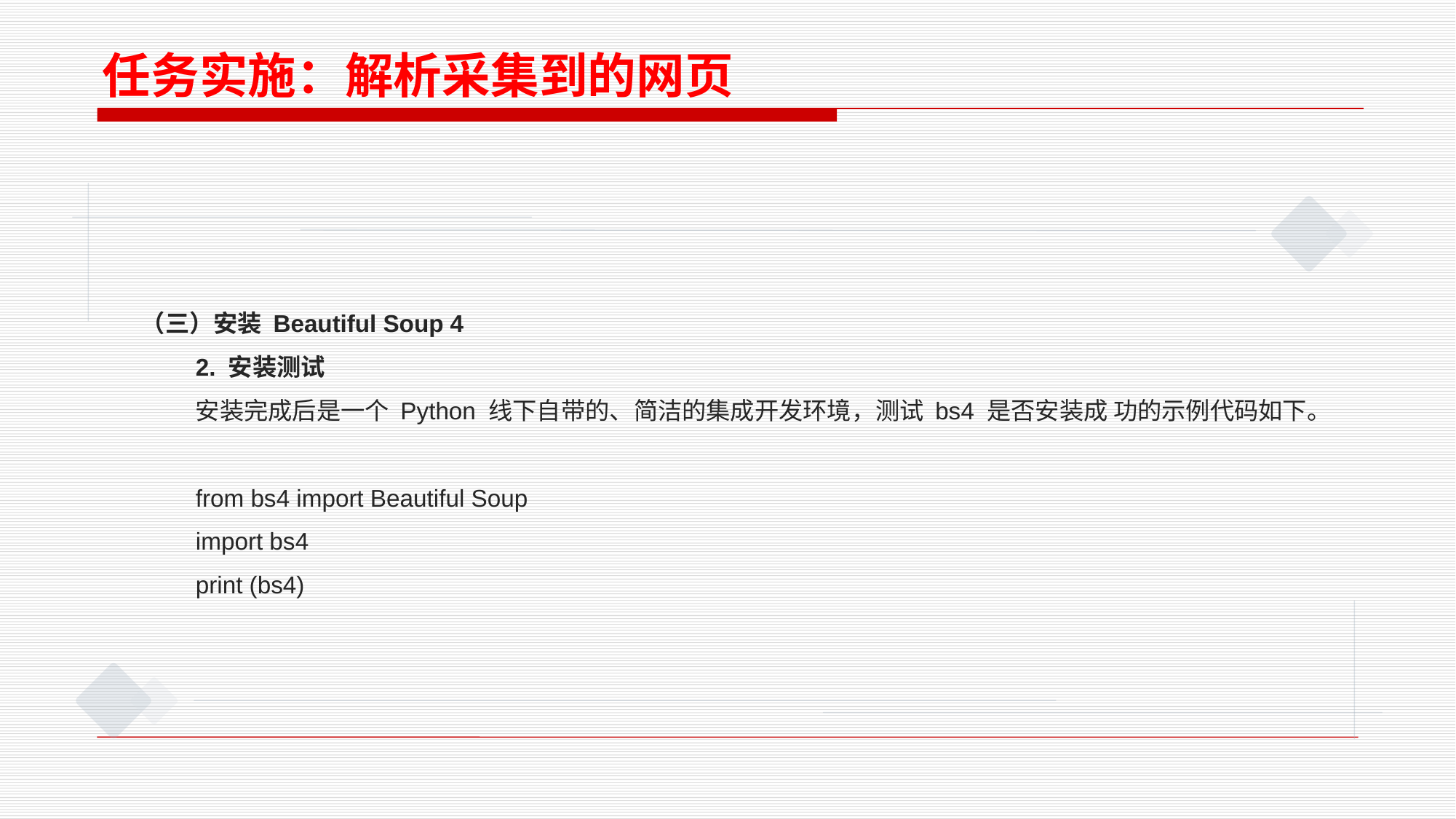

任务实施：解析采集到的网页
（三）安装 Beautiful Soup 4
2. 安装测试
安装完成后是一个 Python 线下自带的、简洁的集成开发环境，测试 bs4 是否安装成 功的示例代码如下。

from bs4 import Beautiful Soup
import bs4
print (bs4)